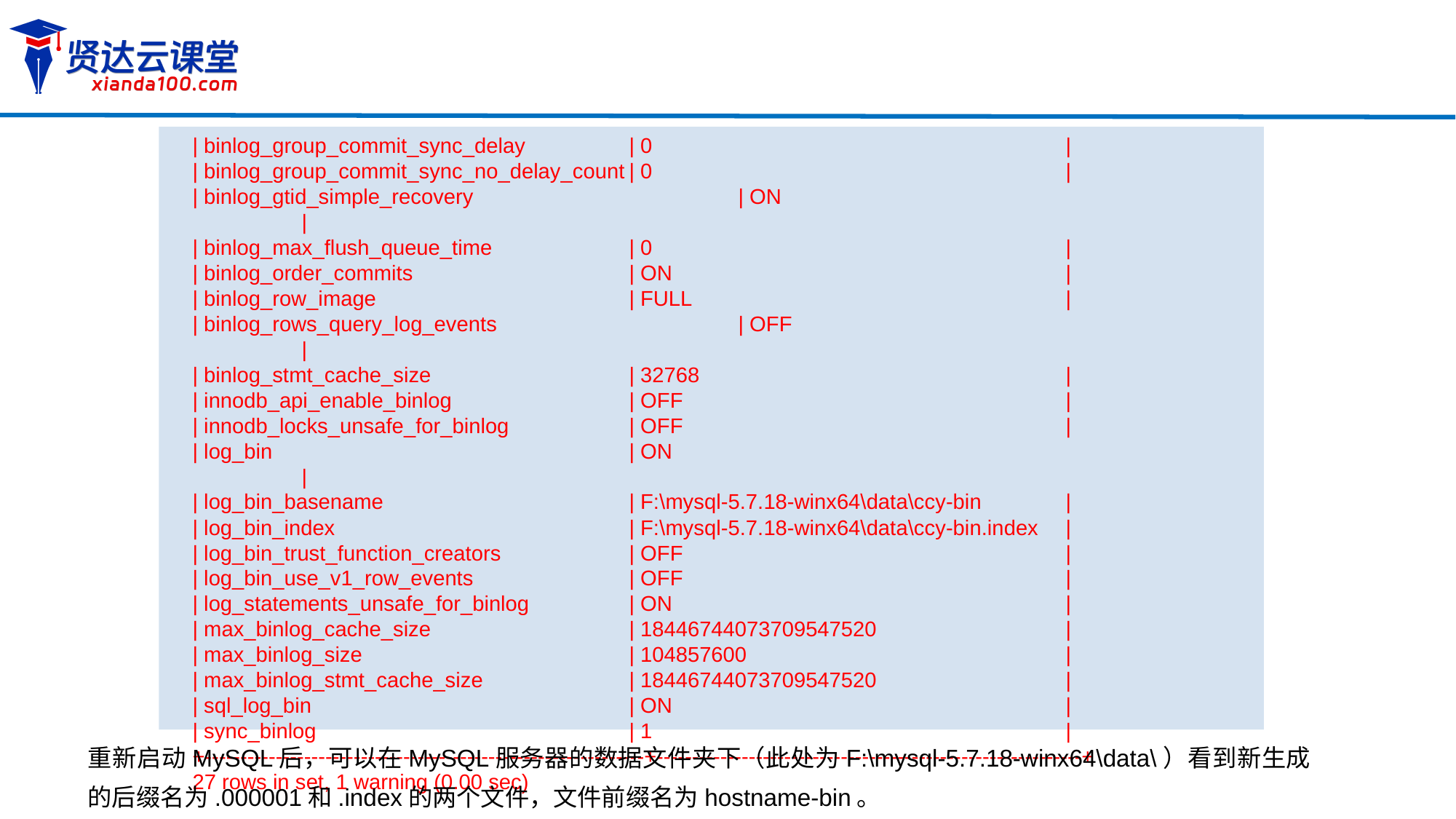

| binlog_group_commit_sync_delay    	| 0              				|
| binlog_group_commit_sync_no_delay_count	| 0                      			|
| binlog_gtid_simple_recovery        		| ON             			|
| binlog_max_flush_queue_time       	| 0            				|
| binlog_order_commits           		| ON               			|
| binlog_row_image        		| FULL                			|
| binlog_rows_query_log_events    		| OFF                			|
| binlog_stmt_cache_size                 	| 32768                 			|
| innodb_api_enable_binlog     		| OFF             			|
| innodb_locks_unsafe_for_binlog   	| OFF                 			|
| log_bin            			| ON           				|
| log_bin_basename            		| F:\mysql-5.7.18-winx64\data\ccy-bin 	|
| log_bin_index               		| F:\mysql-5.7.18-winx64\data\ccy-bin.index 	|
| log_bin_trust_function_creators   		| OFF                             		|
| log_bin_use_v1_row_events      		| OFF                          			|
| log_statements_unsafe_for_binlog  	| ON                                		|
| max_binlog_cache_size  		| 18446744073709547520            		|
| max_binlog_size        			| 104857600                       		|
| max_binlog_stmt_cache_size    		| 18446744073709547520     		|
| sql_log_bin            			| ON                       			|
| sync_binlog          			| 1                               			|
+--------------------------------------------------------------+------------------------------------------------------------+
27 rows in set, 1 warning (0.00 sec)
重新启动MySQL后，可以在MySQL服务器的数据文件夹下（此处为F:\mysql-5.7.18-winx64\data\）看到新生成的后缀名为.000001和.index的两个文件，文件前缀名为hostname-bin。